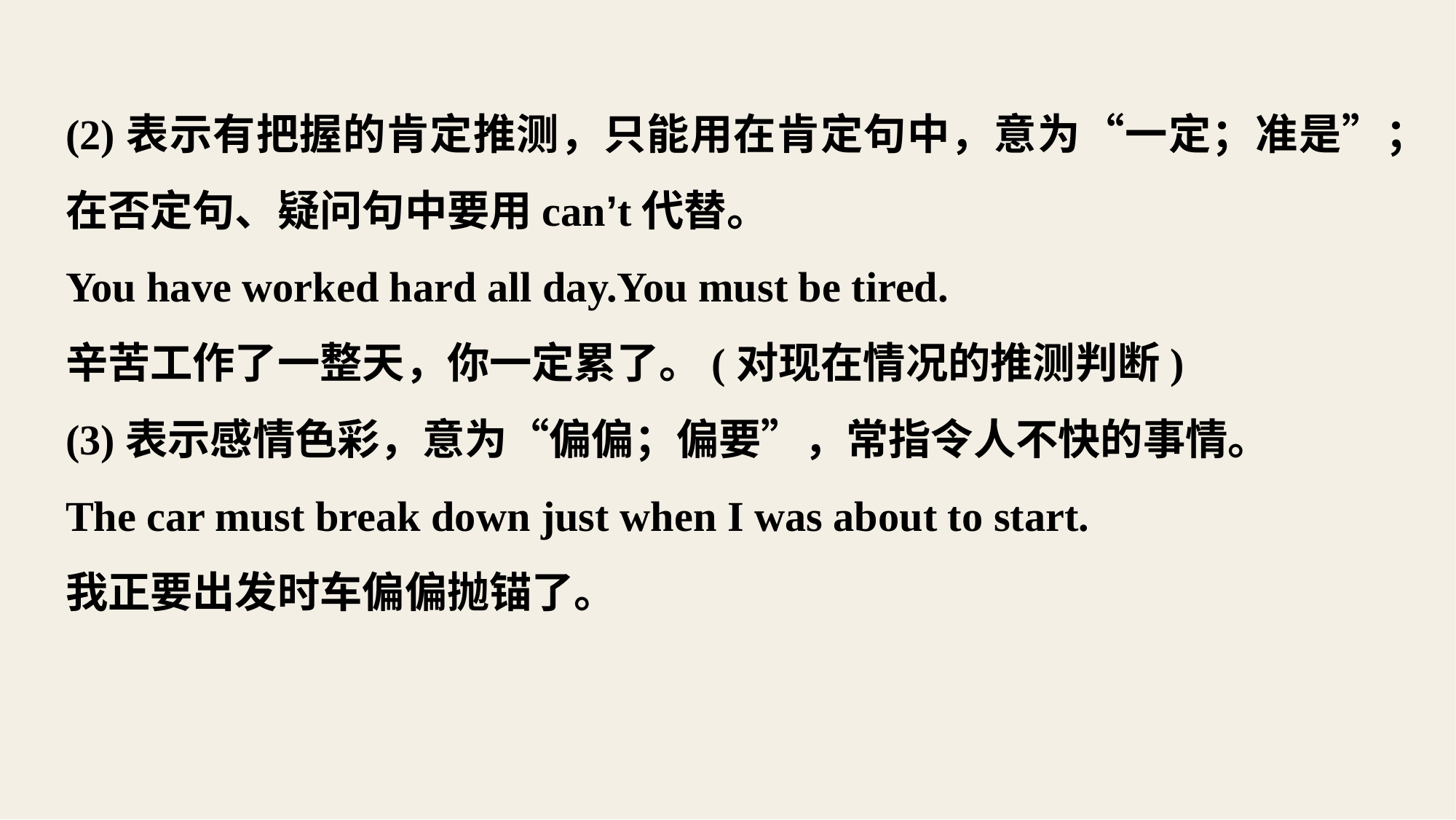

(2)表示有把握的肯定推测，只能用在肯定句中，意为“一定；准是”；在否定句、疑问句中要用can’t代替。
You have worked hard all day.You must be tired.
辛苦工作了一整天，你一定累了。(对现在情况的推测判断)
(3)表示感情色彩，意为“偏偏；偏要”，常指令人不快的事情。
The car must break down just when I was about to start.
我正要出发时车偏偏抛锚了。